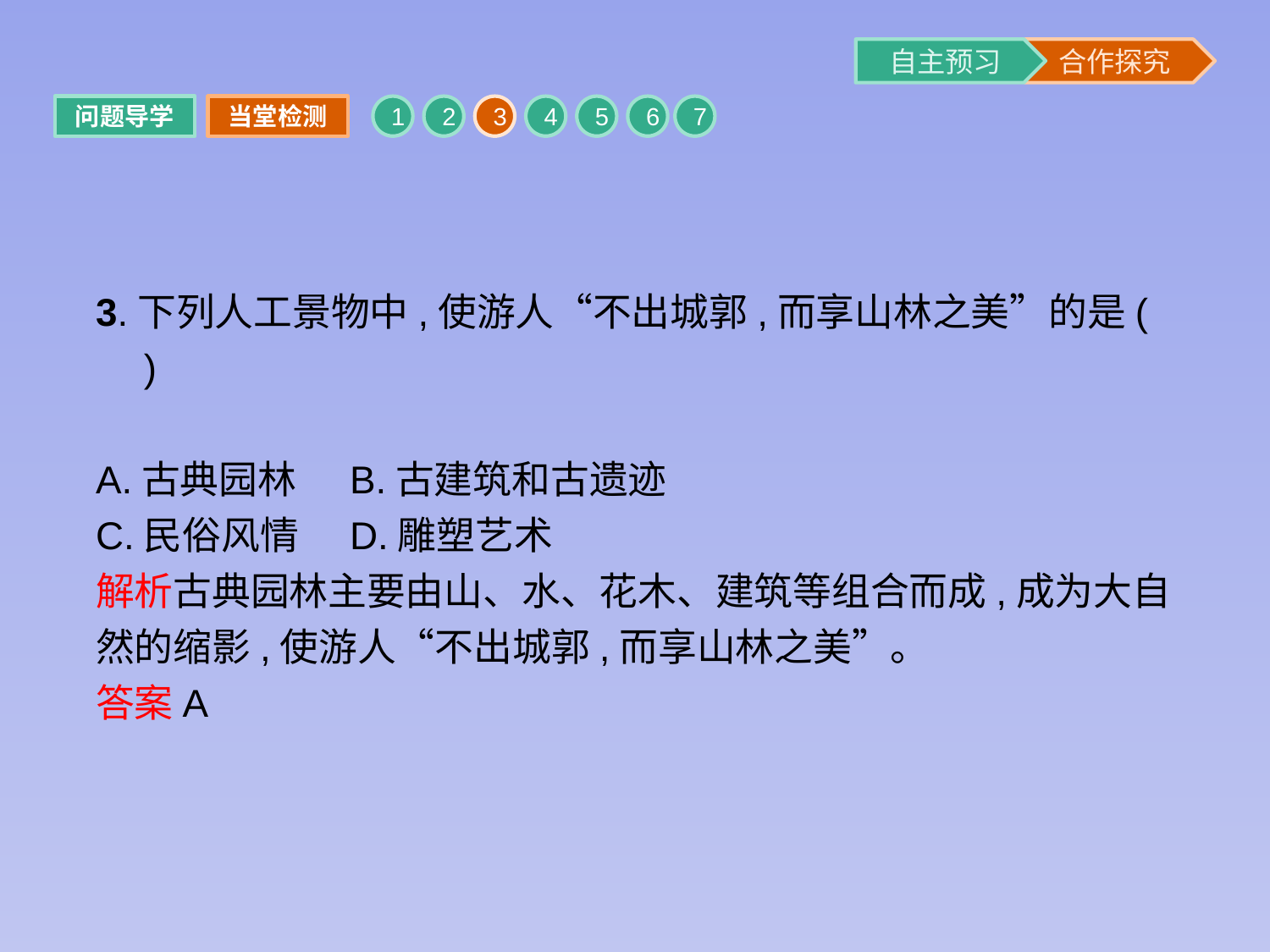

问题导学
当堂检测
1
2
3
4
5
6
7
3.下列人工景物中,使游人“不出城郭,而享山林之美”的是(　　)

A.古典园林	B.古建筑和古遗迹
C.民俗风情	D.雕塑艺术
解析古典园林主要由山、水、花木、建筑等组合而成,成为大自然的缩影,使游人“不出城郭,而享山林之美”。
答案A